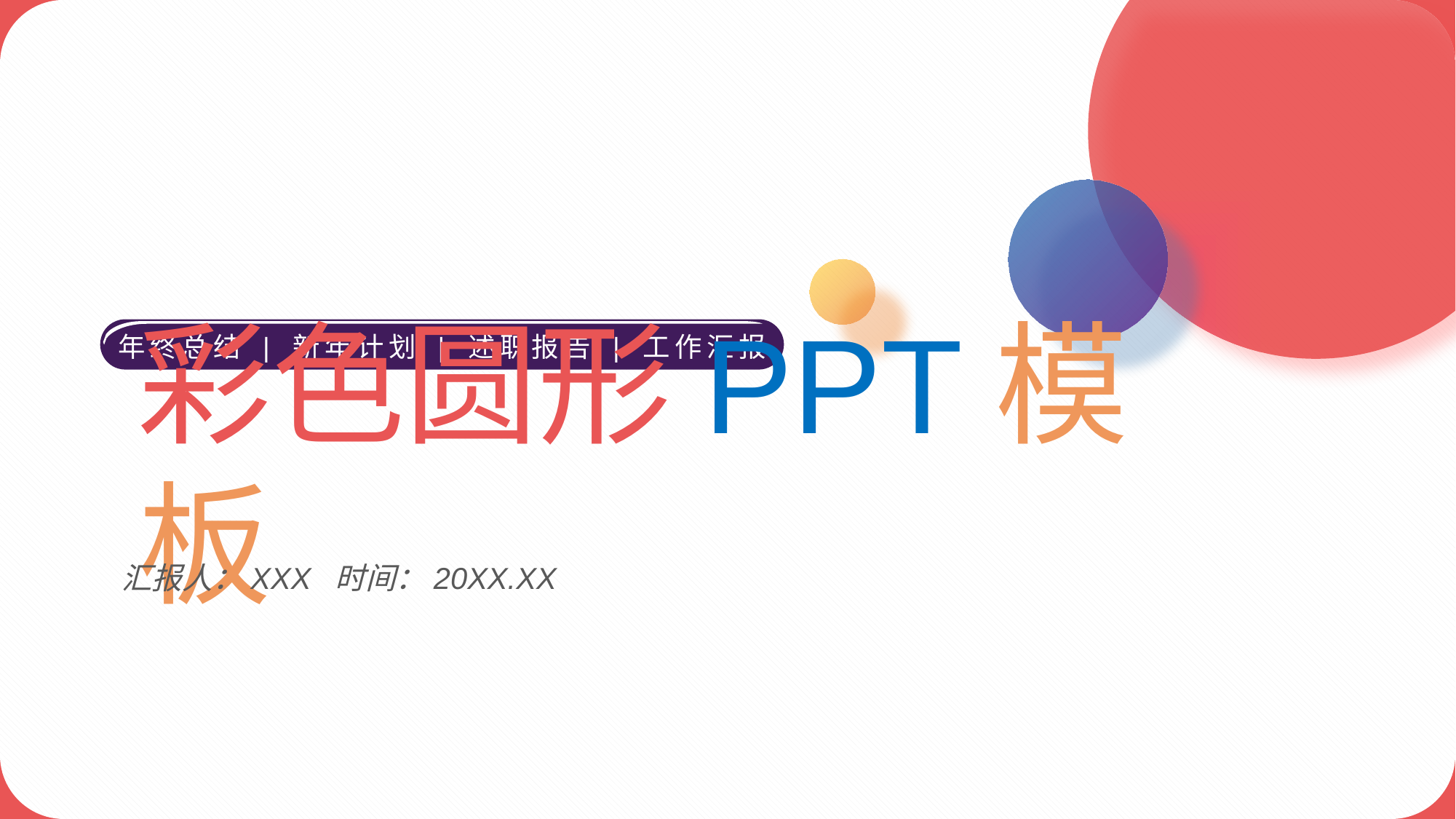

年终总结 | 新年计划 | 述职报告 | 工作汇报
彩色圆形PPT模板
汇报人：XXX  时间：20XX.XX